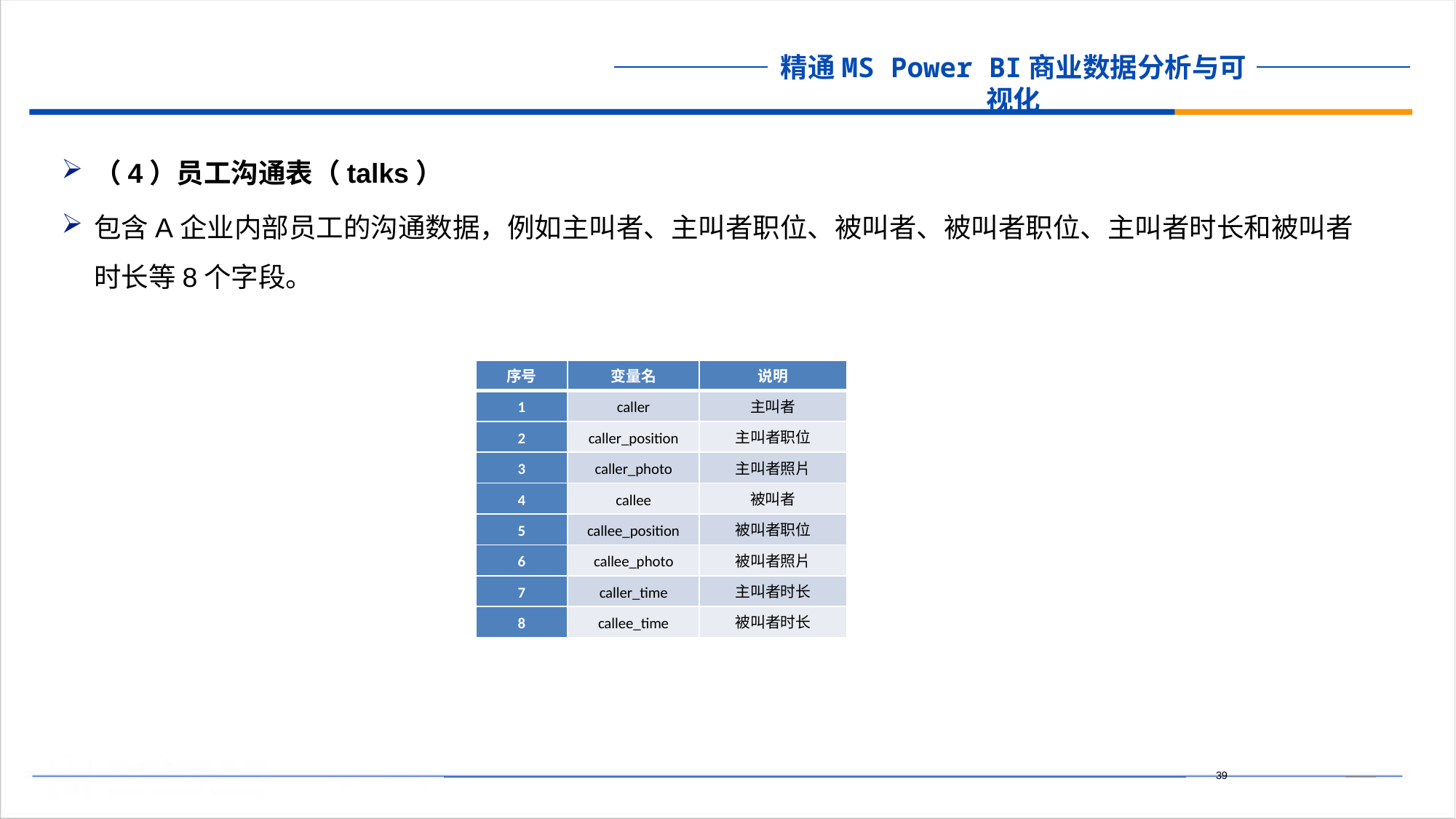

（4）员工沟通表（talks）
包含A企业内部员工的沟通数据，例如主叫者、主叫者职位、被叫者、被叫者职位、主叫者时长和被叫者时长等8个字段。
| 序号 | 变量名 | 说明 |
| --- | --- | --- |
| 1 | caller | 主叫者 |
| 2 | caller\_position | 主叫者职位 |
| 3 | caller\_photo | 主叫者照片 |
| 4 | callee | 被叫者 |
| 5 | callee\_position | 被叫者职位 |
| 6 | callee\_photo | 被叫者照片 |
| 7 | caller\_time | 主叫者时长 |
| 8 | callee\_time | 被叫者时长 |